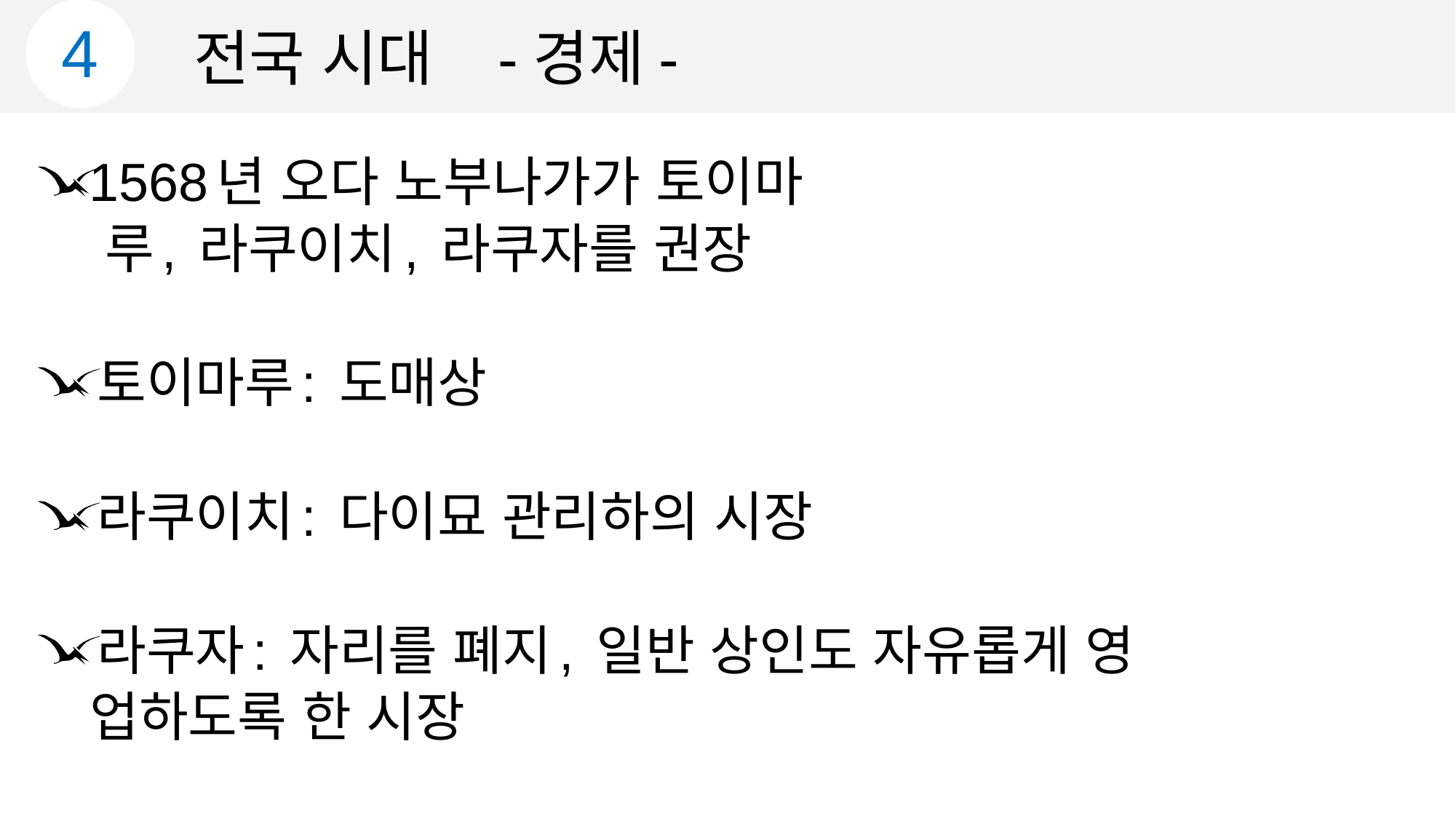

4
전국 시대   -경제-
 1568년 오다 노부나가가 토이마
    루, 라쿠이치, 라쿠자를 권장

 토이마루: 도매상

 라쿠이치: 다이묘 관리하의 시장

 라쿠자: 자리를 폐지, 일반 상인도 자유롭게 영
   업하도록 한 시장